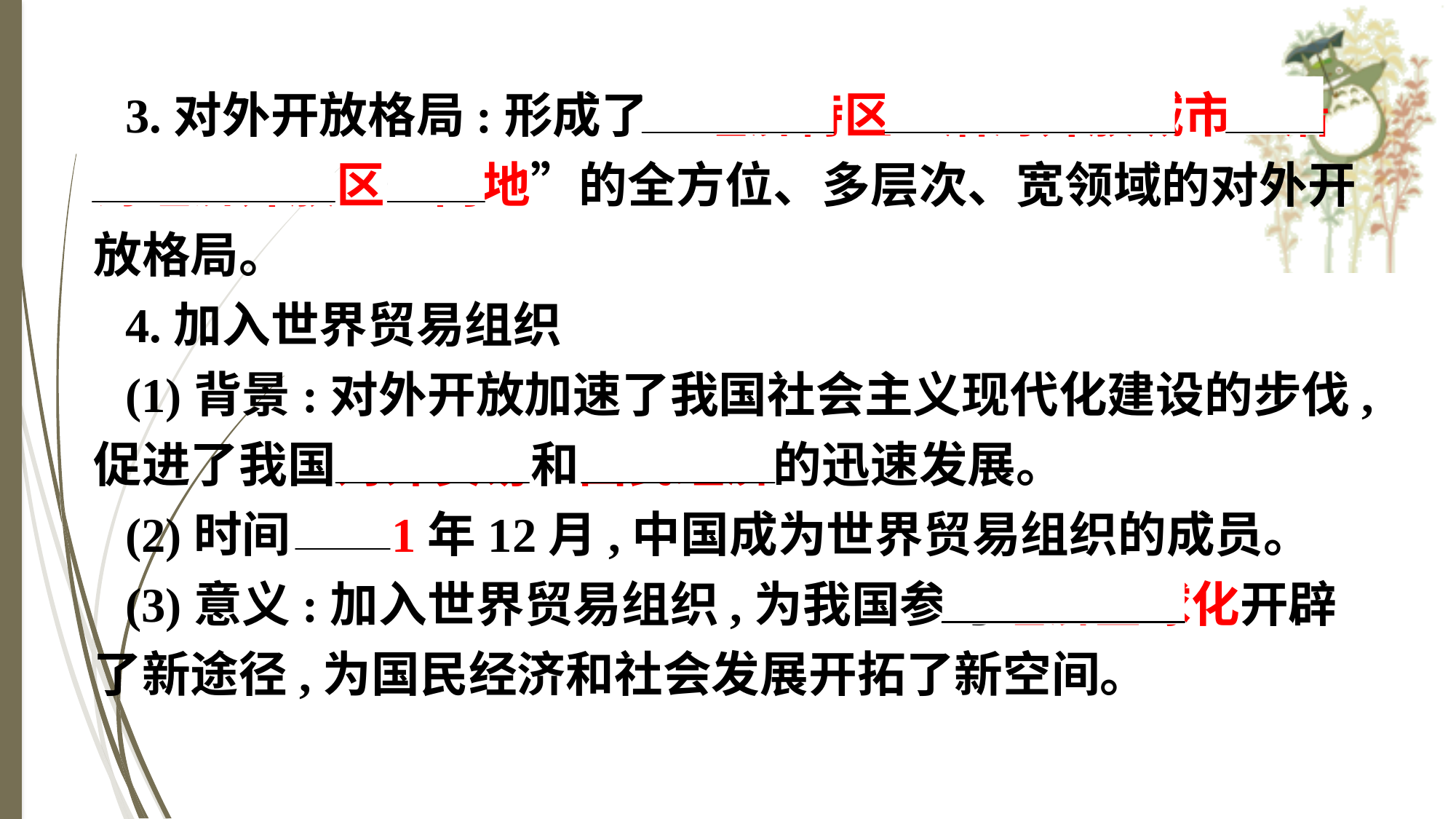

3.对外开放格局:形成了“经济特区—沿海开放城市—沿海经济开放区—内地”的全方位、多层次、宽领域的对外开放格局。
4.加入世界贸易组织
(1)背景:对外开放加速了我国社会主义现代化建设的步伐,促进了我国对外贸易和国民经济的迅速发展。
(2)时间:2001年12月,中国成为世界贸易组织的成员。
(3)意义:加入世界贸易组织,为我国参与经济全球化开辟了新途径,为国民经济和社会发展开拓了新空间。